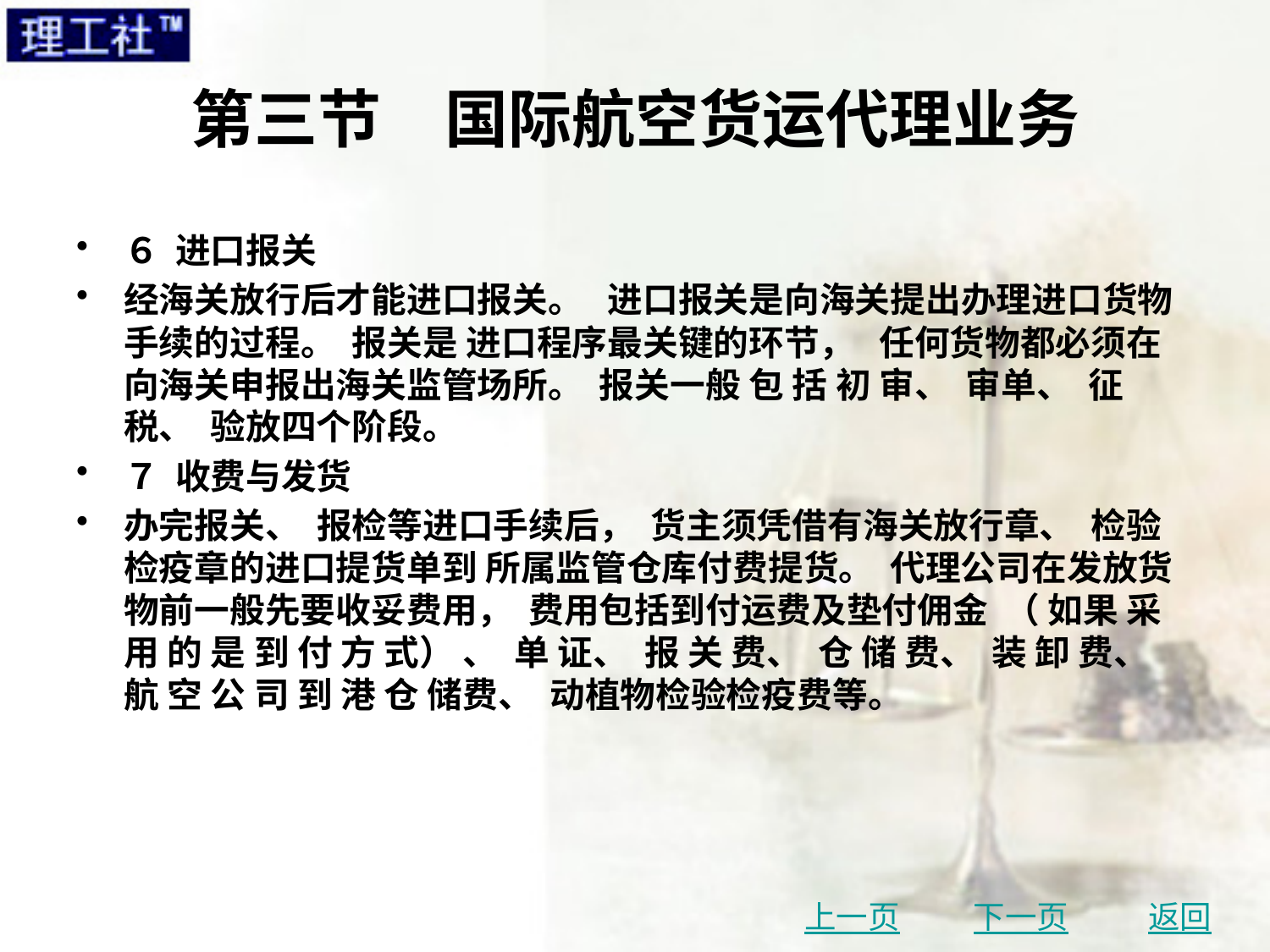

# 第三节　国际航空货运代理业务
６  进口报关
经海关放行后才能进口报关。   进口报关是向海关提出办理进口货物手续的过程。  报关是 进口程序最关键的环节，   任何货物都必须在向海关申报出海关监管场所。  报关一般 包 括 初 审、  审单、  征税、  验放四个阶段。
７  收费与发货
办完报关、  报检等进口手续后，  货主须凭借有海关放行章、  检验检疫章的进口提货单到 所属监管仓库付费提货。  代理公司在发放货物前一般先要收妥费用，  费用包括到付运费及垫付佣金  （ 如果 采 用 的 是 到 付 方 式） 、  单 证、  报 关 费、  仓 储 费、  装 卸 费、  航 空 公 司 到 港 仓 储费、  动植物检验检疫费等。

上一页
下一页
返回